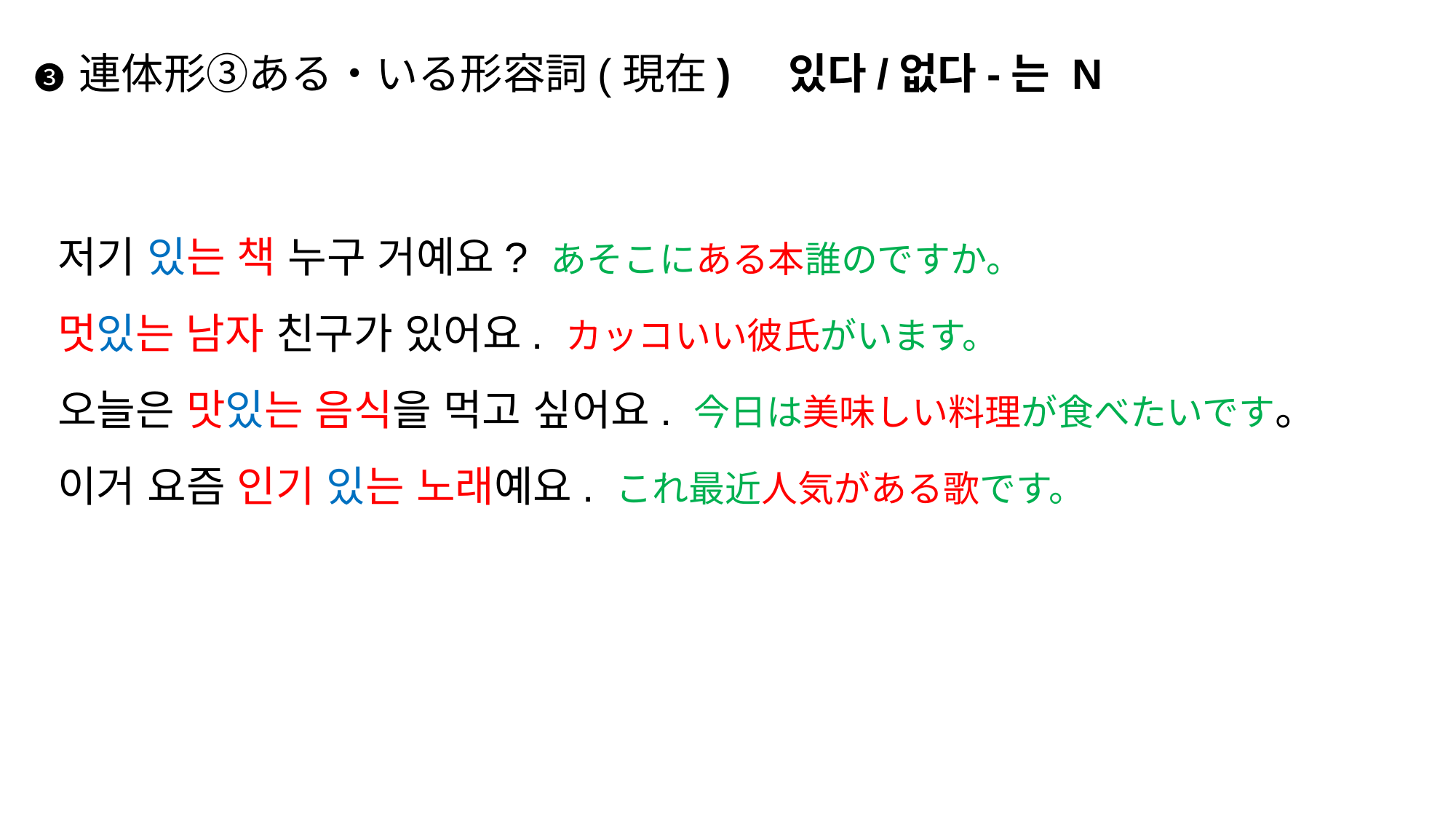

# ❸ 連体形③ある・いる形容詞(現在)    있다/없다-는 N
저기 있는 책 누구 거예요? あそこにある本誰のですか。
멋있는 남자 친구가 있어요. カッコいい彼氏がいます。
오늘은 맛있는 음식을 먹고 싶어요. 今日は美味しい料理が食べたいです。
이거 요즘 인기 있는 노래예요. これ最近人気がある歌です。